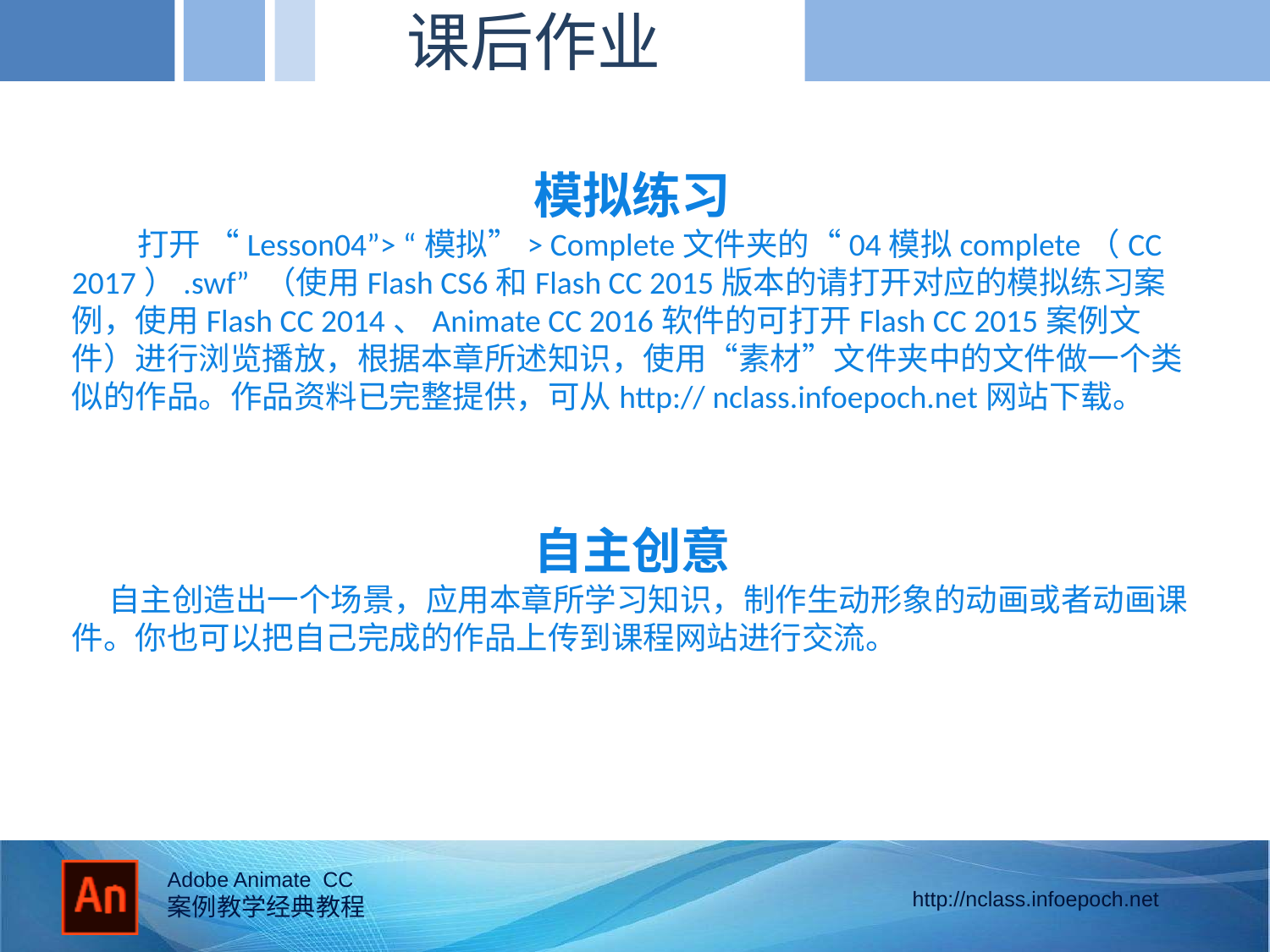

课后作业
模拟练习
        打开 “Lesson04”> “模拟”> Complete文件夹的“04模拟complete（CC 2017）.swf” （使用Flash CS6和Flash CC 2015版本的请打开对应的模拟练习案例，使用Flash CC 2014、Animate CC 2016软件的可打开Flash CC 2015案例文件）进行浏览播放，根据本章所述知识，使用“素材”文件夹中的文件做一个类似的作品。作品资料已完整提供，可从http:// nclass.infoepoch.net网站下载。

自主创意
    自主创造出一个场景，应用本章所学习知识，制作生动形象的动画或者动画课件。你也可以把自己完成的作品上传到课程网站进行交流。

的径向